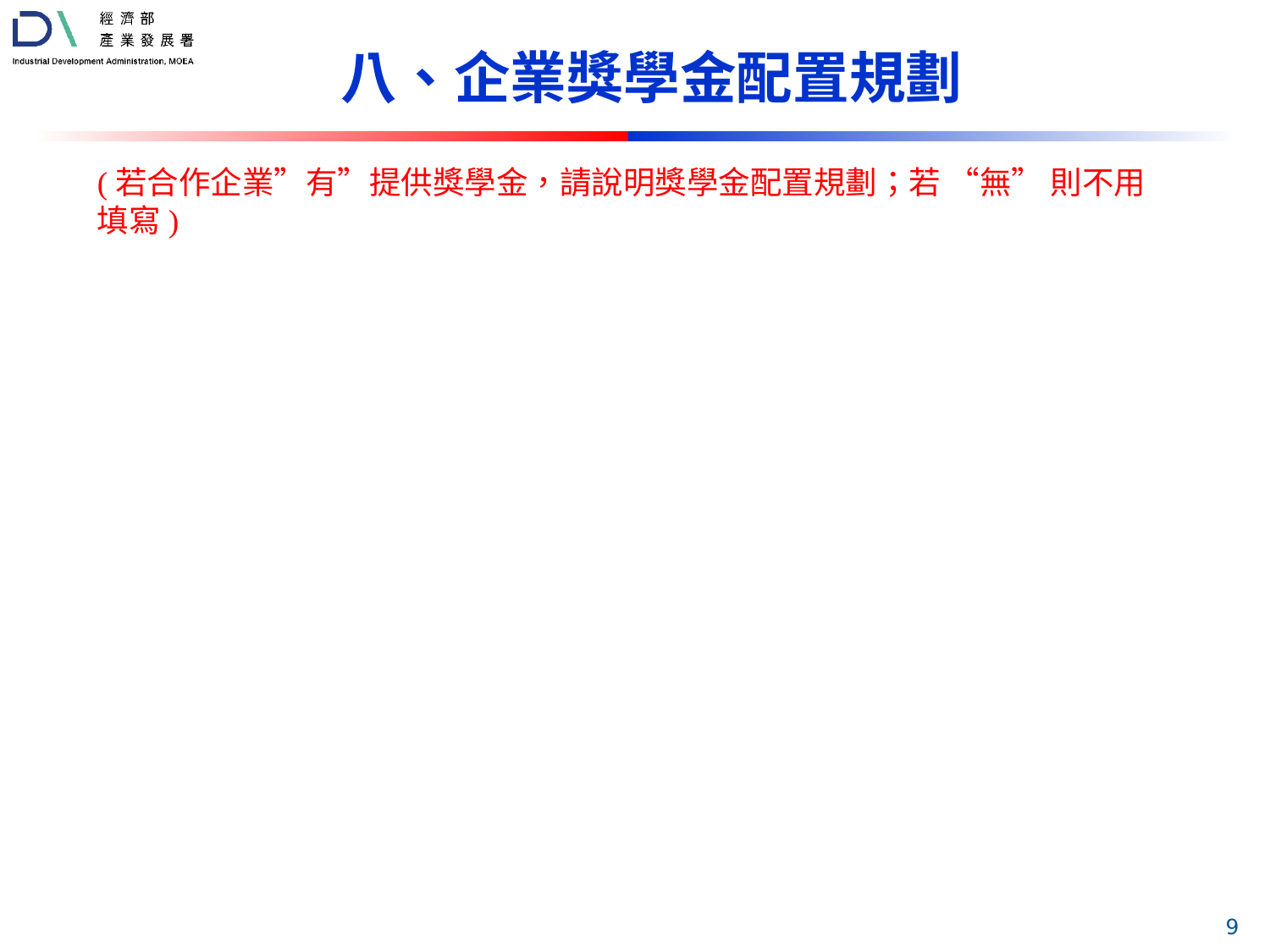

# 八、企業獎學金配置規劃
(若合作企業”有”提供獎學金，請說明獎學金配置規劃；若 “無” 則不用填寫)
9